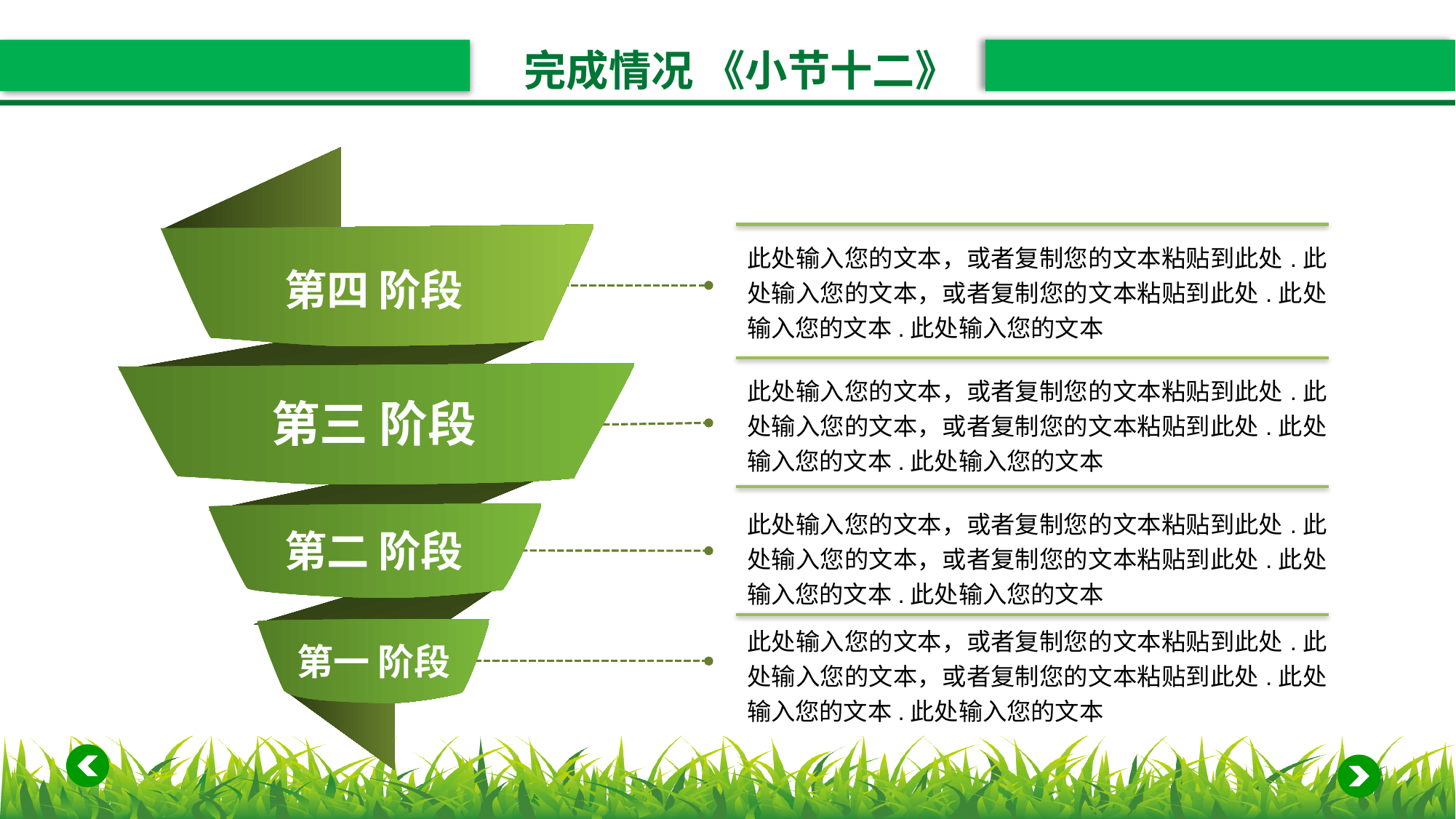

完成情况 《小节十二》

此处输入您的文本，或者复制您的文本粘贴到此处.此处输入您的文本，或者复制您的文本粘贴到此处.此处输入您的文本.此处输入您的文本
第四 阶段

此处输入您的文本，或者复制您的文本粘贴到此处.此处输入您的文本，或者复制您的文本粘贴到此处.此处输入您的文本.此处输入您的文本
第三 阶段

此处输入您的文本，或者复制您的文本粘贴到此处.此处输入您的文本，或者复制您的文本粘贴到此处.此处输入您的文本.此处输入您的文本

第二 阶段

此处输入您的文本，或者复制您的文本粘贴到此处.此处输入您的文本，或者复制您的文本粘贴到此处.此处输入您的文本.此处输入您的文本

第一 阶段